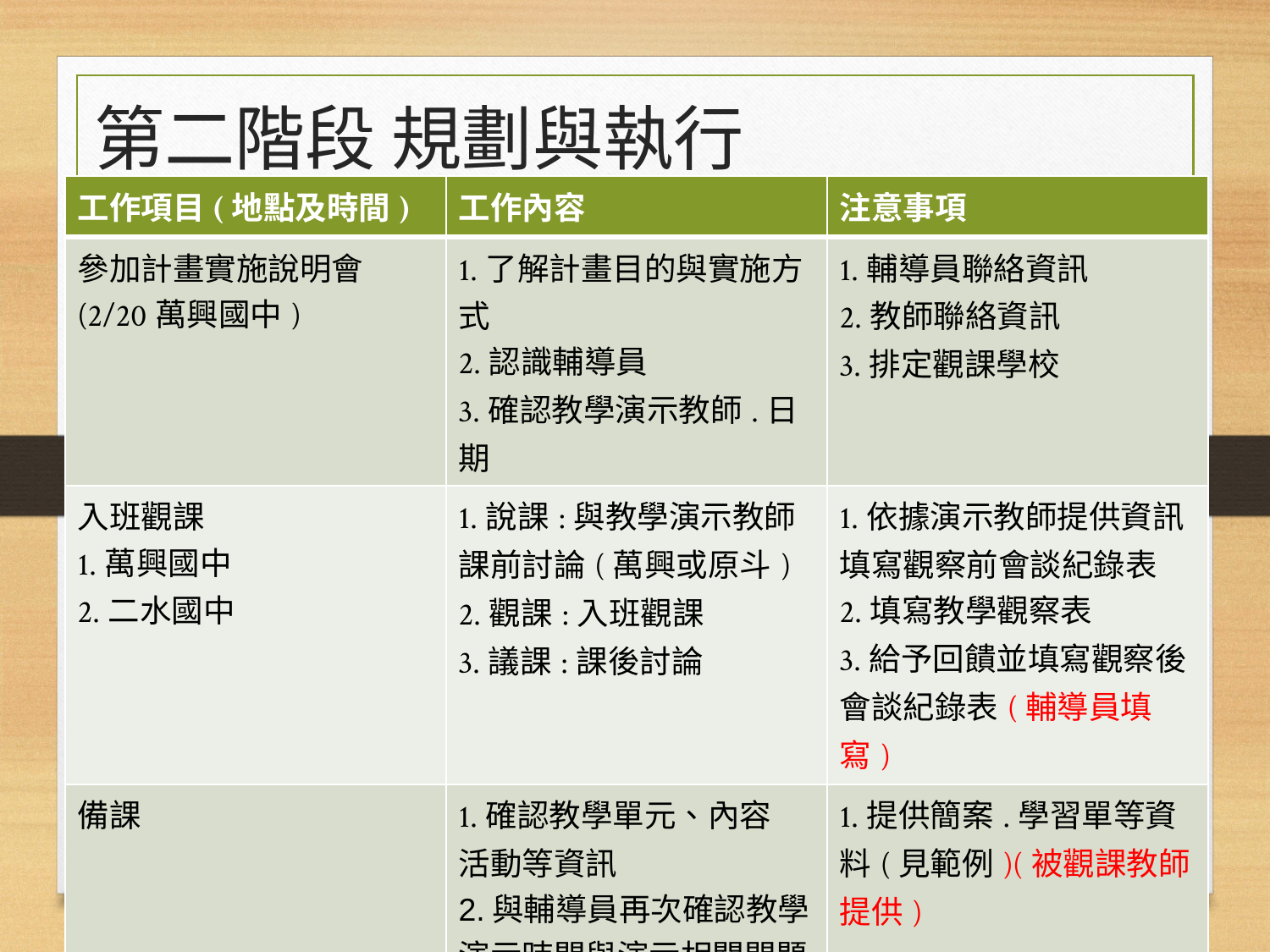

# 第二階段 規劃與執行
| 工作項目(地點及時間) | 工作內容 | 注意事項 |
| --- | --- | --- |
| 參加計畫實施說明會(2/20萬興國中) | 1.了解計畫目的與實施方式 2.認識輔導員 3.確認教學演示教師.日期 | 1.輔導員聯絡資訊 2.教師聯絡資訊 3.排定觀課學校 |
| 入班觀課 1.萬興國中 2.二水國中 | 1.說課:與教學演示教師課前討論(萬興或原斗) 2.觀課:入班觀課 3.議課:課後討論 | 1.依據演示教師提供資訊填寫觀察前會談紀錄表 2.填寫教學觀察表 3.給予回饋並填寫觀察後會談紀錄表(輔導員填寫) |
| 備課 | 1.確認教學單元、內容 活動等資訊 2.與輔導員再次確認教學演示時間與演示相關問題 | 1.提供簡案.學習單等資料(見範例)(被觀課教師提供) |
| 接受觀課 | 1.說明教學方法與活動等資訊 2.入班觀課 3.回饋討論 | 1.輔導員填寫觀察前會談紀錄表.教學觀察表與觀察後會談紀錄表 2.給予觀課回饋 |